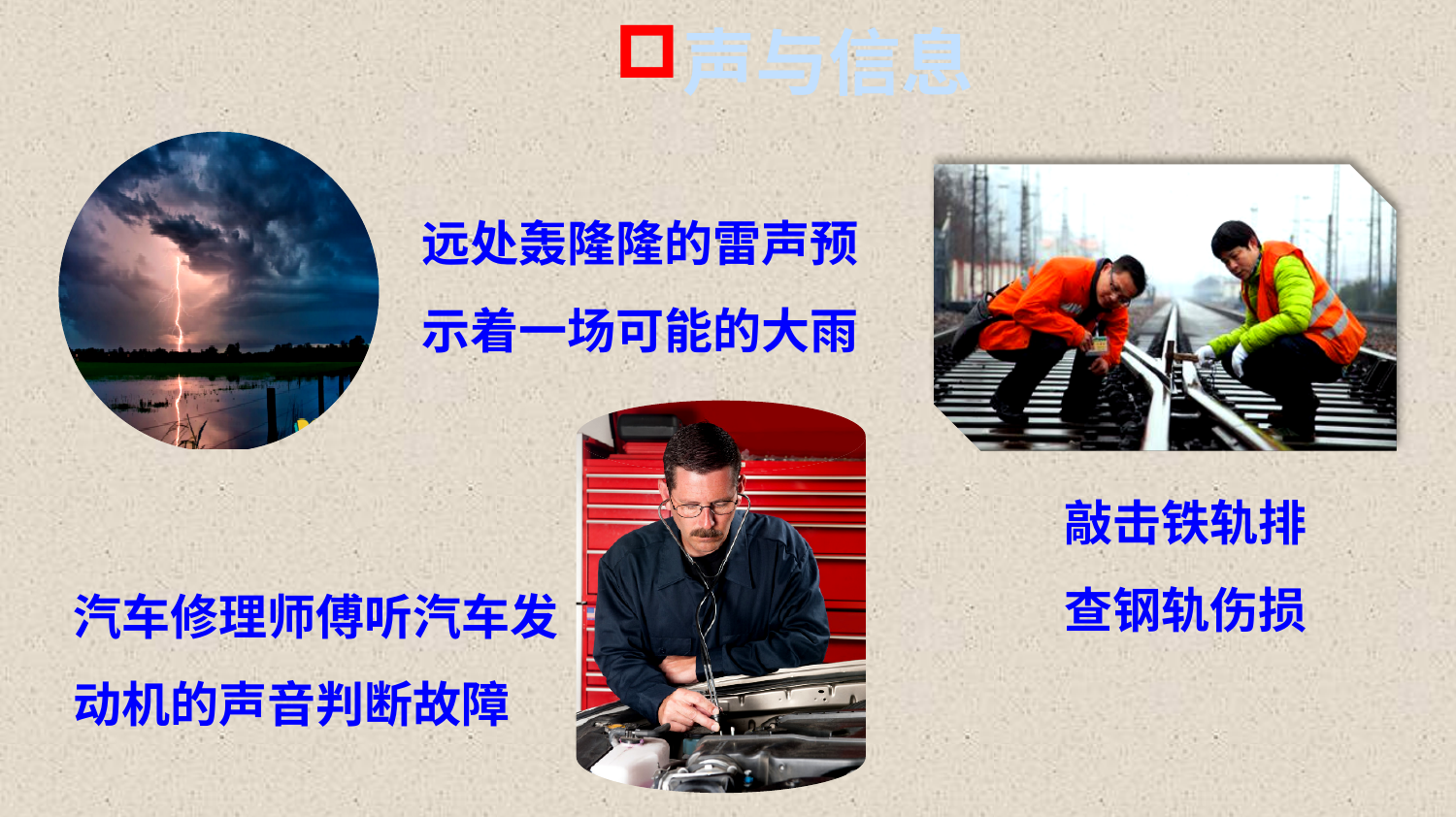

声与信息

远处轰隆隆的雷声预示着一场可能的大雨

敲击铁轨排查钢轨伤损
汽车修理师傅听汽车发动机的声音判断故障